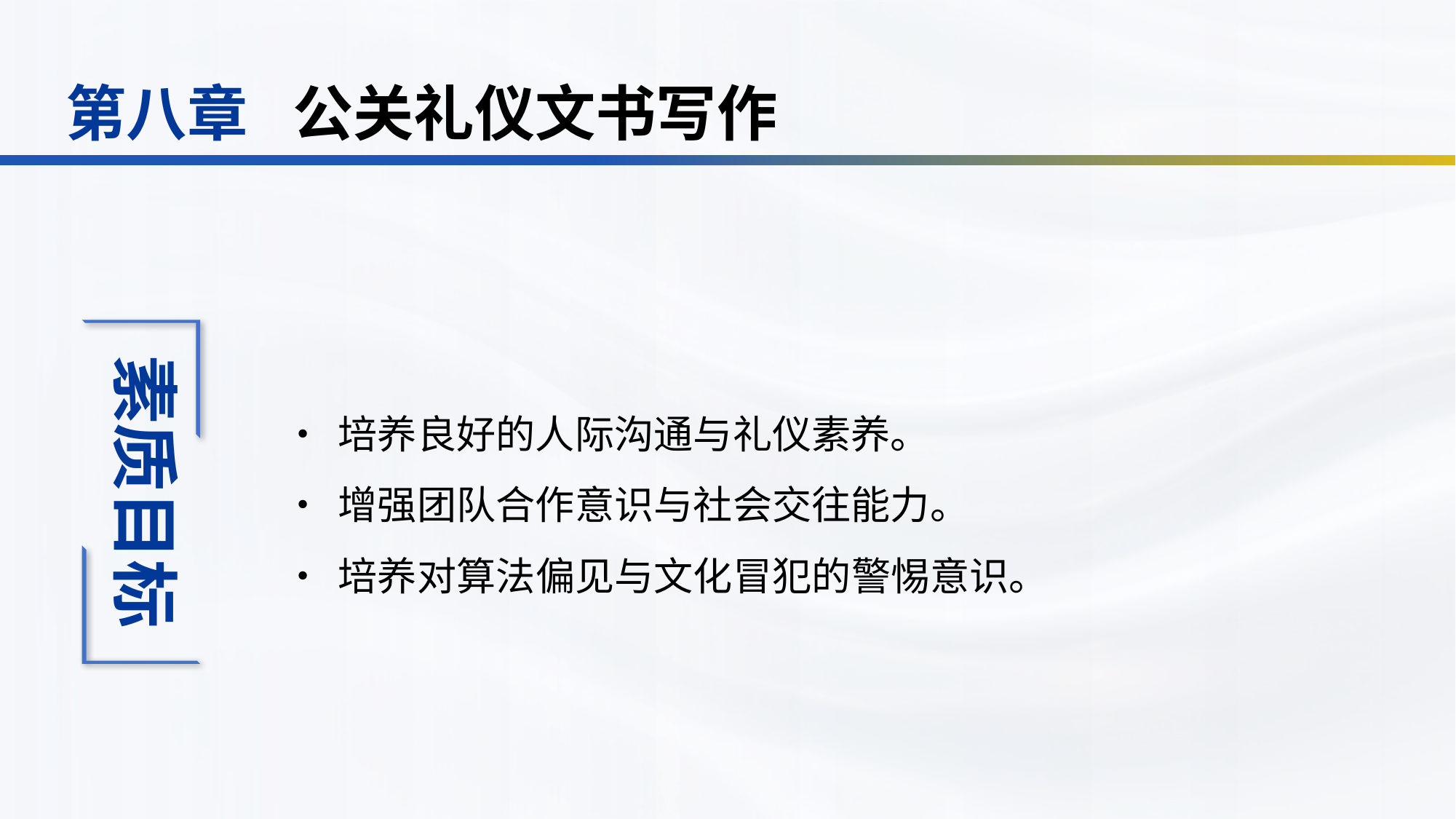

公关礼仪文书写作
第八章
•	培养良好的人际沟通与礼仪素养。
•	增强团队合作意识与社会交往能力。
•	培养对算法偏见与文化冒犯的警惕意识。